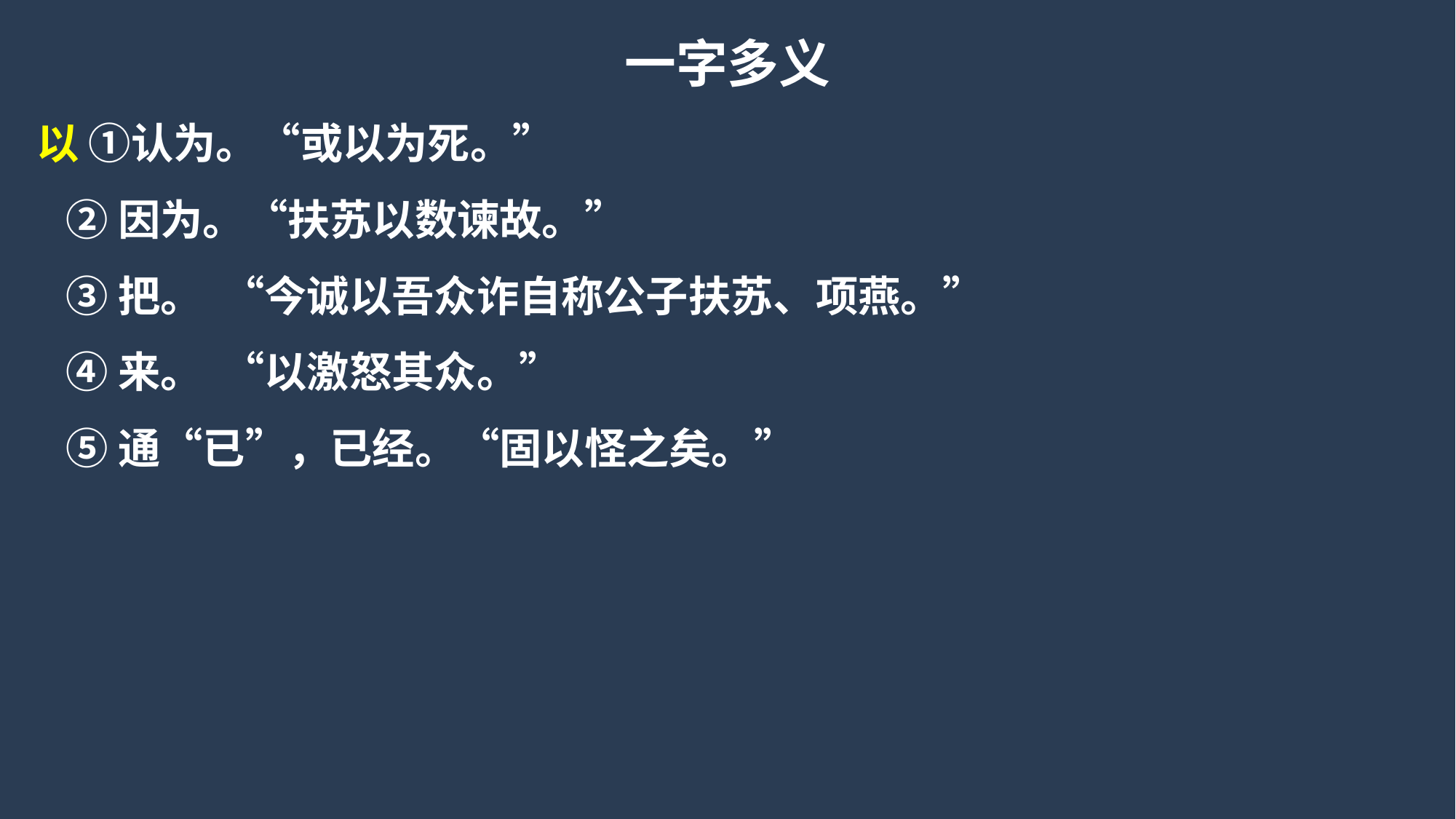

一字多义
以 ①认为。“或以为死。”
   ②因为。“扶苏以数谏故。”
   ③把。  “今诚以吾众诈自称公子扶苏、项燕。”
   ④来。  “以激怒其众。”
   ⑤通“已”，已经。“固以怪之矣。”